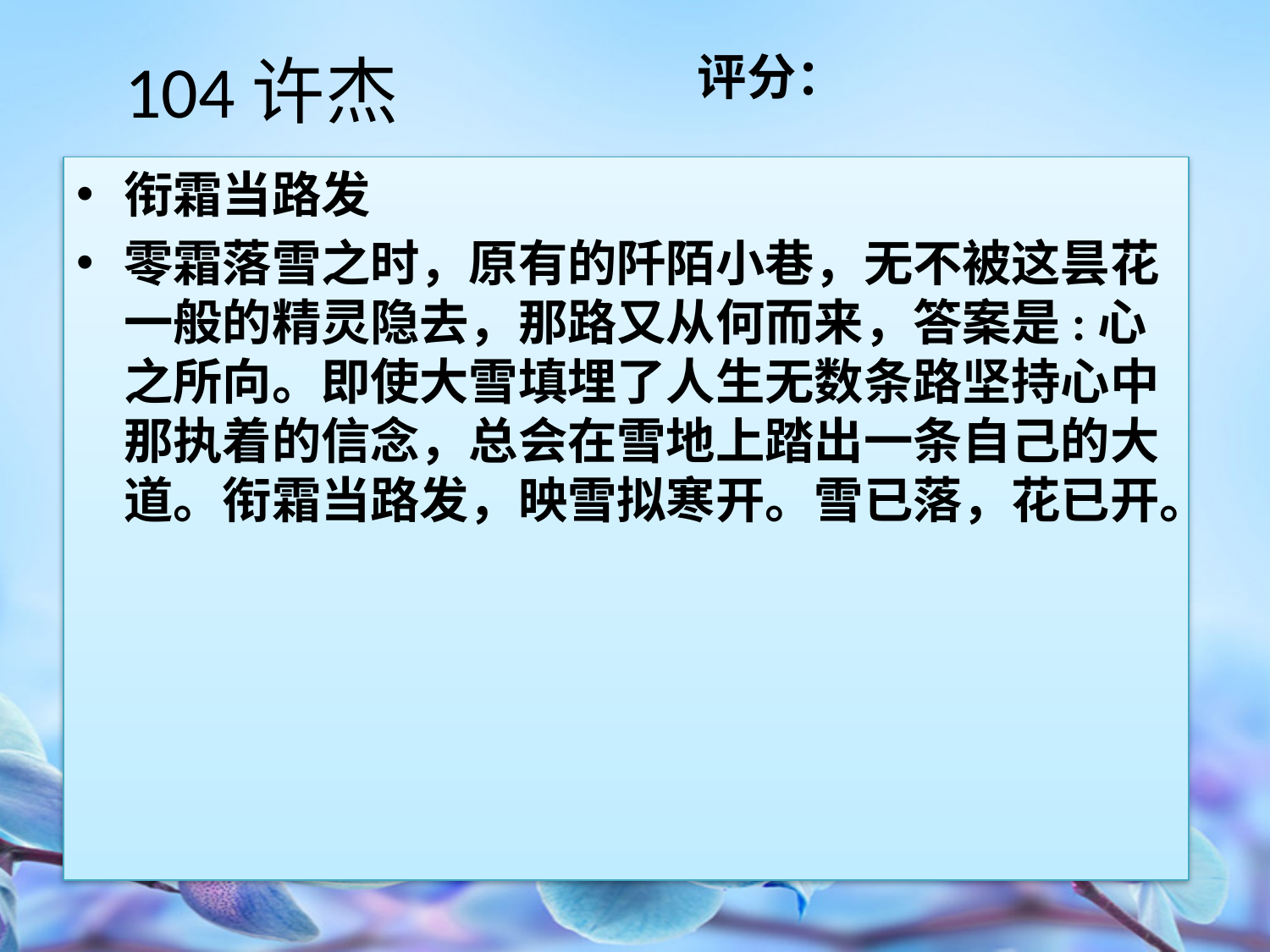

# 104许杰
评分：
衔霜当路发
零霜落雪之时，原有的阡陌小巷，无不被这昙花一般的精灵隐去，那路又从何而来，答案是:心之所向。即使大雪填埋了人生无数条路坚持心中那执着的信念，总会在雪地上踏出一条自己的大道。衔霜当路发，映雪拟寒开。雪已落，花已开。